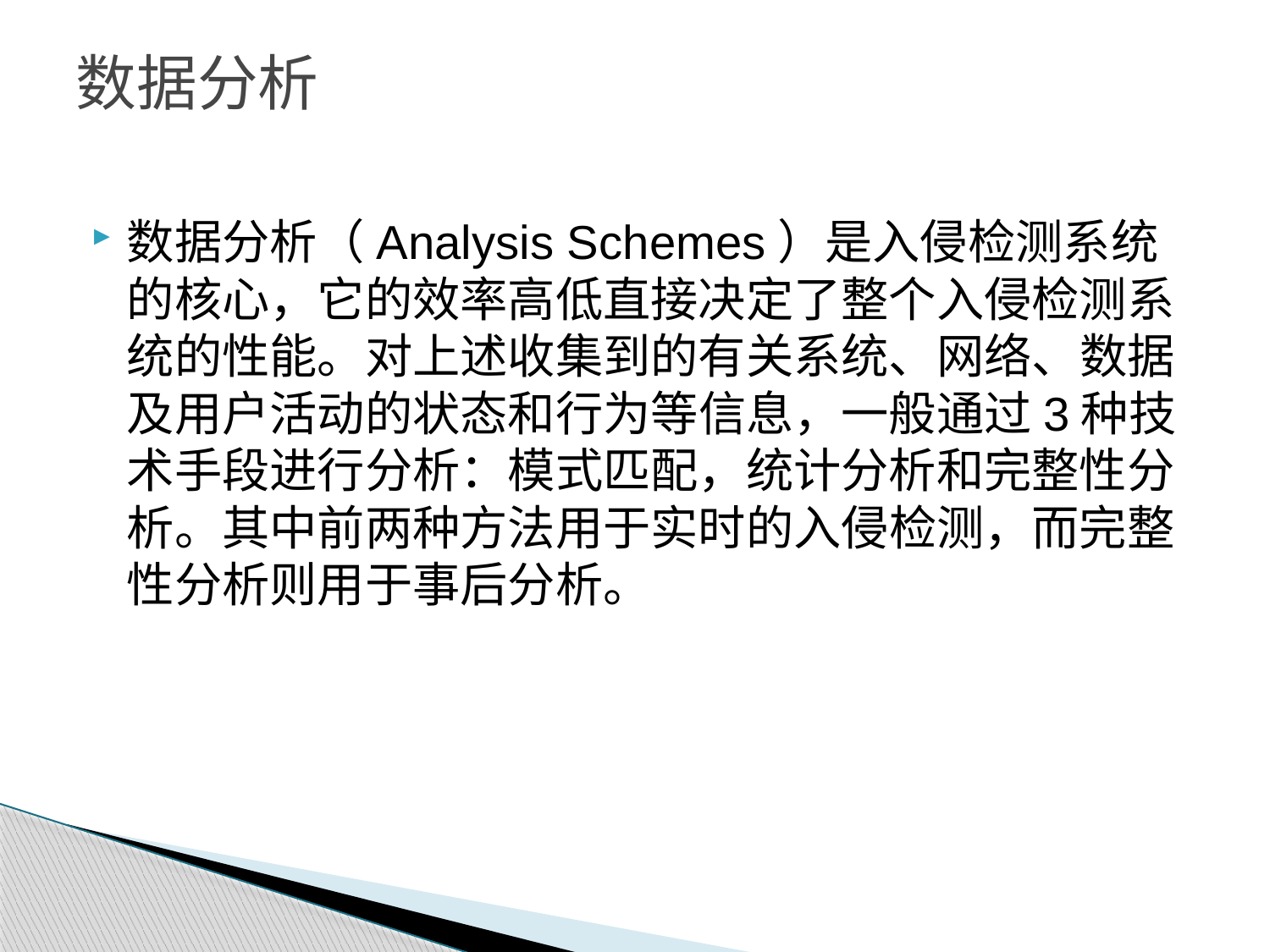

# 数据分析
数据分析（Analysis Schemes）是入侵检测系统的核心，它的效率高低直接决定了整个入侵检测系统的性能。对上述收集到的有关系统、网络、数据及用户活动的状态和行为等信息，一般通过3种技术手段进行分析：模式匹配，统计分析和完整性分析。其中前两种方法用于实时的入侵检测，而完整性分析则用于事后分析。